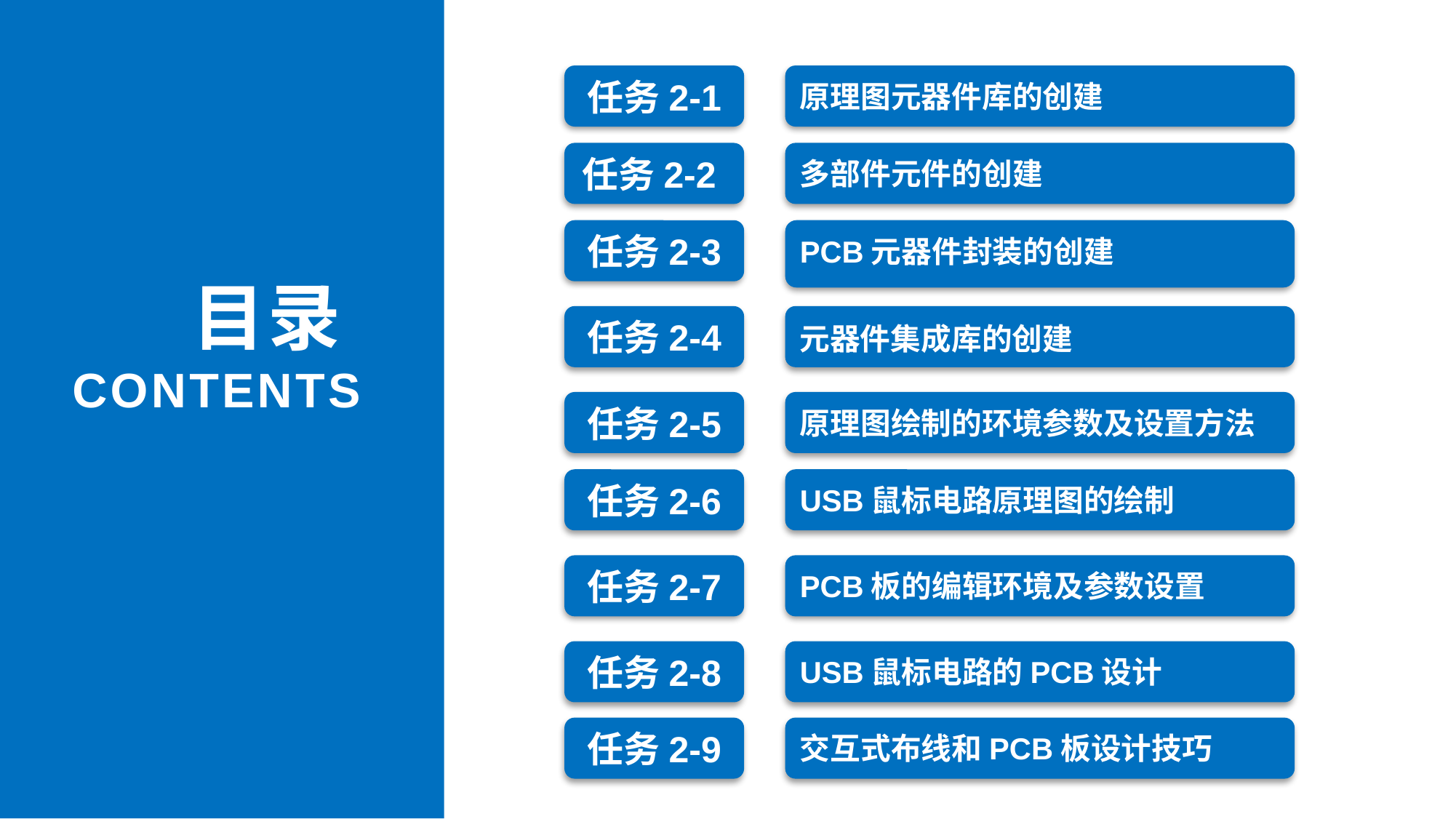

原理图元器件库的创建
任务2-1

多部件元件的创建
任务2-2
任务2-3

PCB元器件封装的创建
目录
CONTENTS

元器件集成库的创建
任务2-4

原理图绘制的环境参数及设置方法
任务2-5

USB鼠标电路原理图的绘制
任务2-6

PCB板的编辑环境及参数设置
任务2-7

USB鼠标电路的PCB设计
任务2-8

交互式布线和PCB板设计技巧
任务2-9